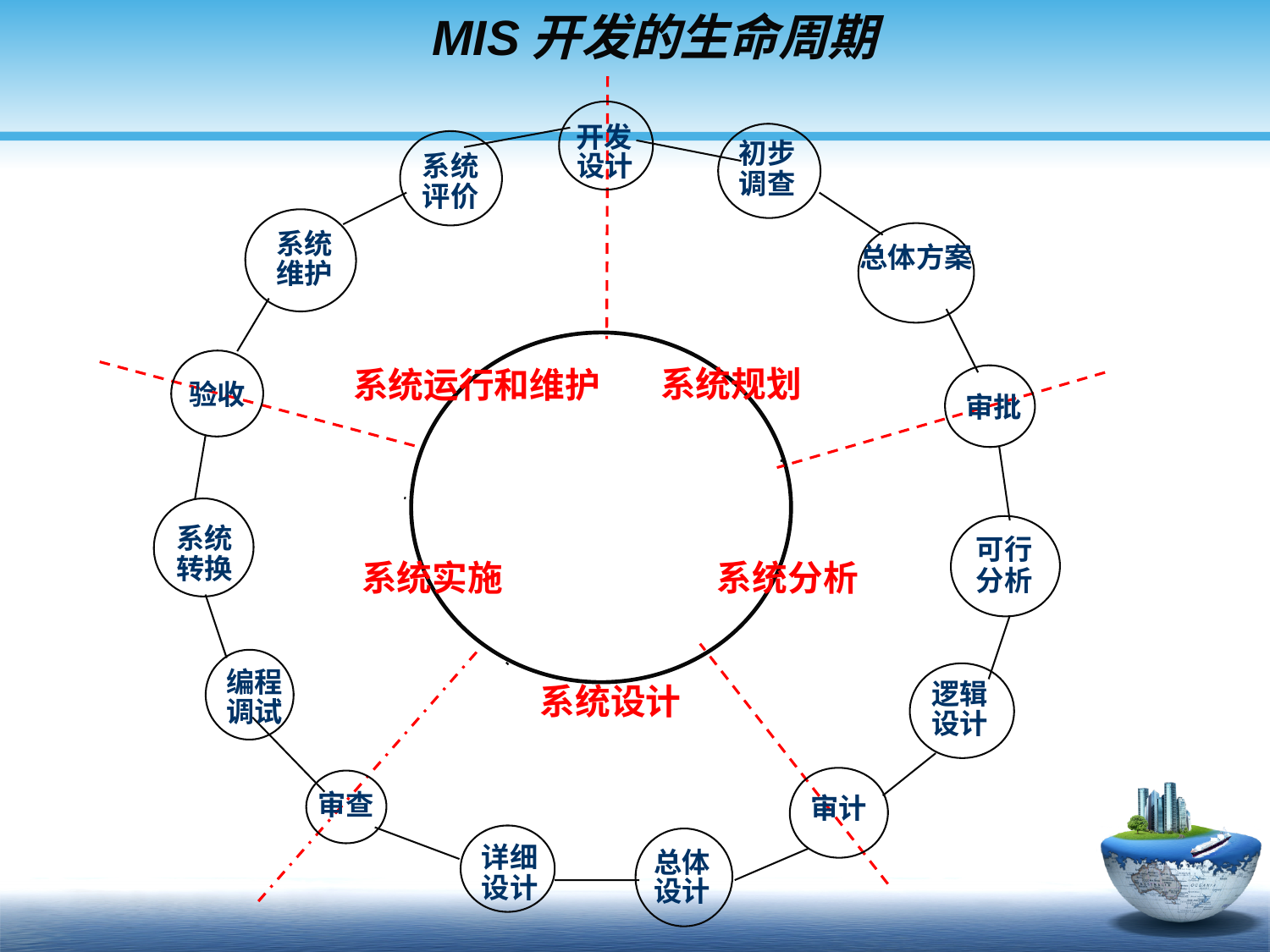

MIS开发的生命周期

开发
设计

初步

调查

系统

评价

系统

维护

总体方案

验收

审批

系统规划
系统运行和维护

系统

转换

可行
分析
系统实施
系统分析

编程
调试

逻辑

设计

系统设计

审计

审查

总体
设计

详细
设计